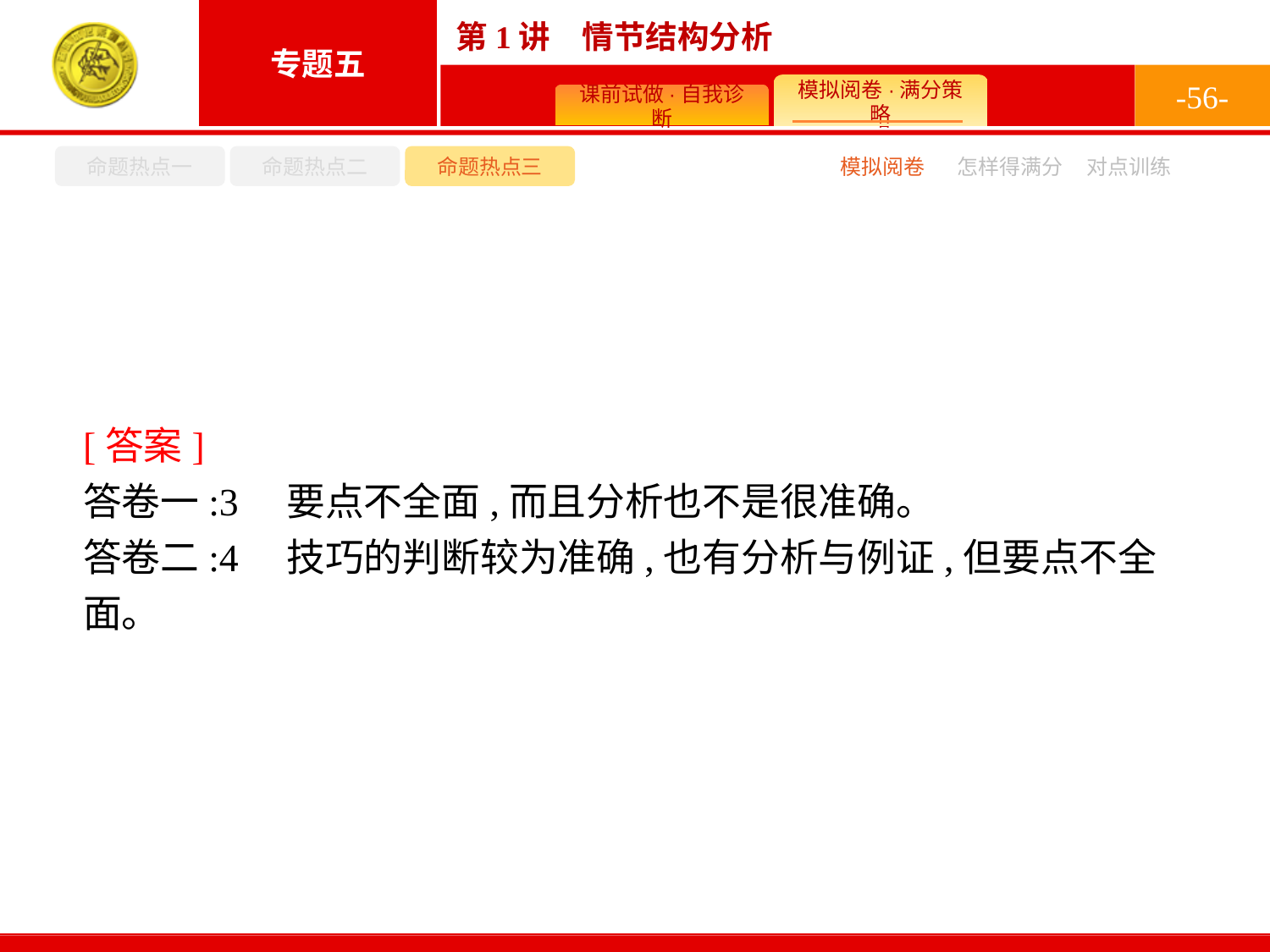

-56-
命题热点一
命题热点二
命题热点三
模拟阅卷
怎样得满分
对点训练
[答案]
答卷一:3　要点不全面,而且分析也不是很准确。
答卷二:4　技巧的判断较为准确,也有分析与例证,但要点不全面。